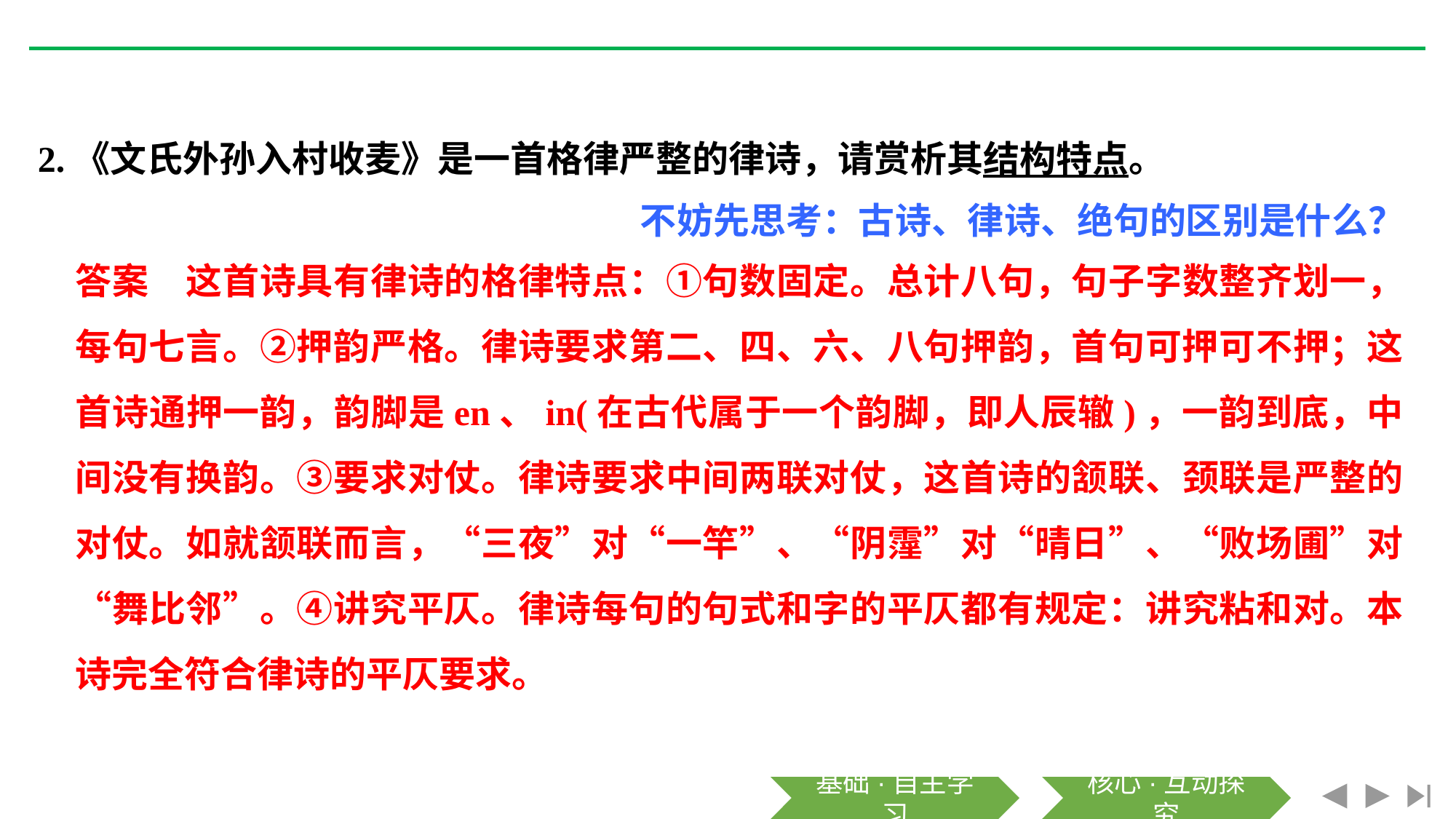

2.《文氏外孙入村收麦》是一首格律严整的律诗，请赏析其结构特点。
不妨先思考：古诗、律诗、绝句的区别是什么？
答案　这首诗具有律诗的格律特点：①句数固定。总计八句，句子字数整齐划一，每句七言。②押韵严格。律诗要求第二、四、六、八句押韵，首句可押可不押；这首诗通押一韵，韵脚是en、in(在古代属于一个韵脚，即人辰辙)，一韵到底，中间没有换韵。③要求对仗。律诗要求中间两联对仗，这首诗的颔联、颈联是严整的对仗。如就颔联而言，“三夜”对“一竿”、“阴霪”对“晴日”、“败场圃”对“舞比邻”。④讲究平仄。律诗每句的句式和字的平仄都有规定：讲究粘和对。本诗完全符合律诗的平仄要求。